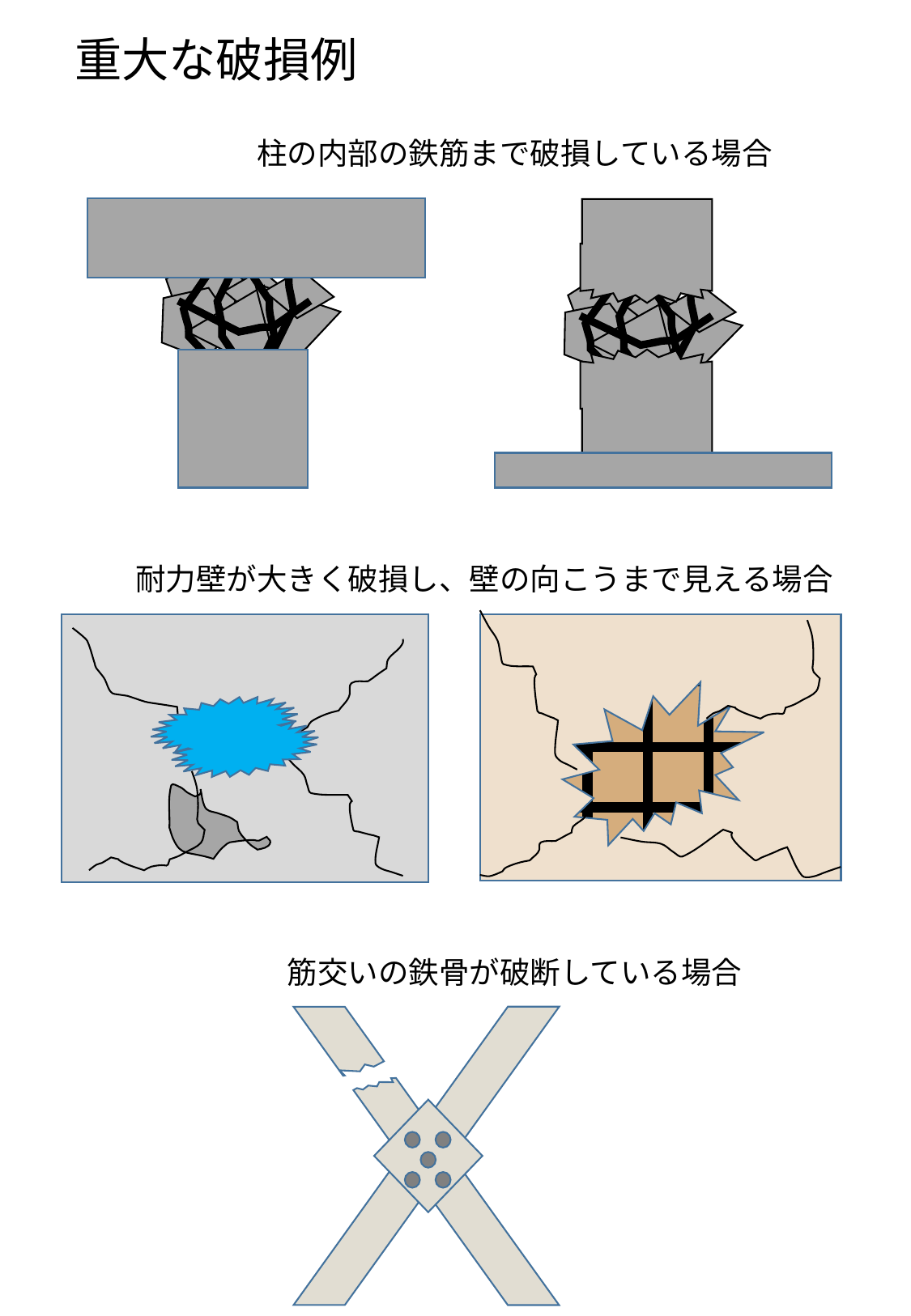

# 重大な破損例　 　　　　　　柱の内部の鉄筋まで破損している場合 　　耐力壁が大きく破損し、壁の向こうまで見える場合 　　　　　　　筋交いの鉄骨が破断している場合